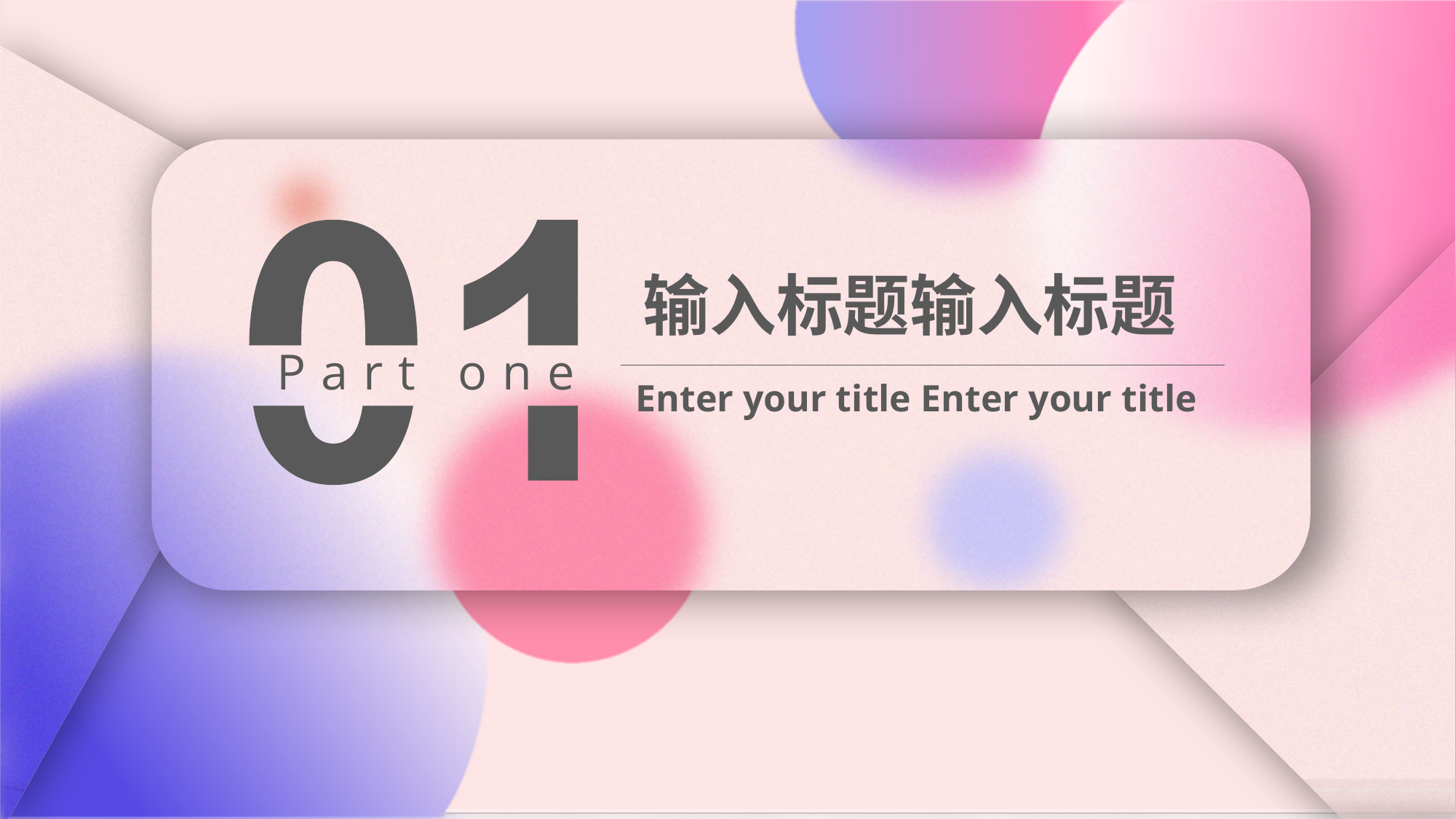

输入标题输入标题
Part one
Enter your title Enter your title